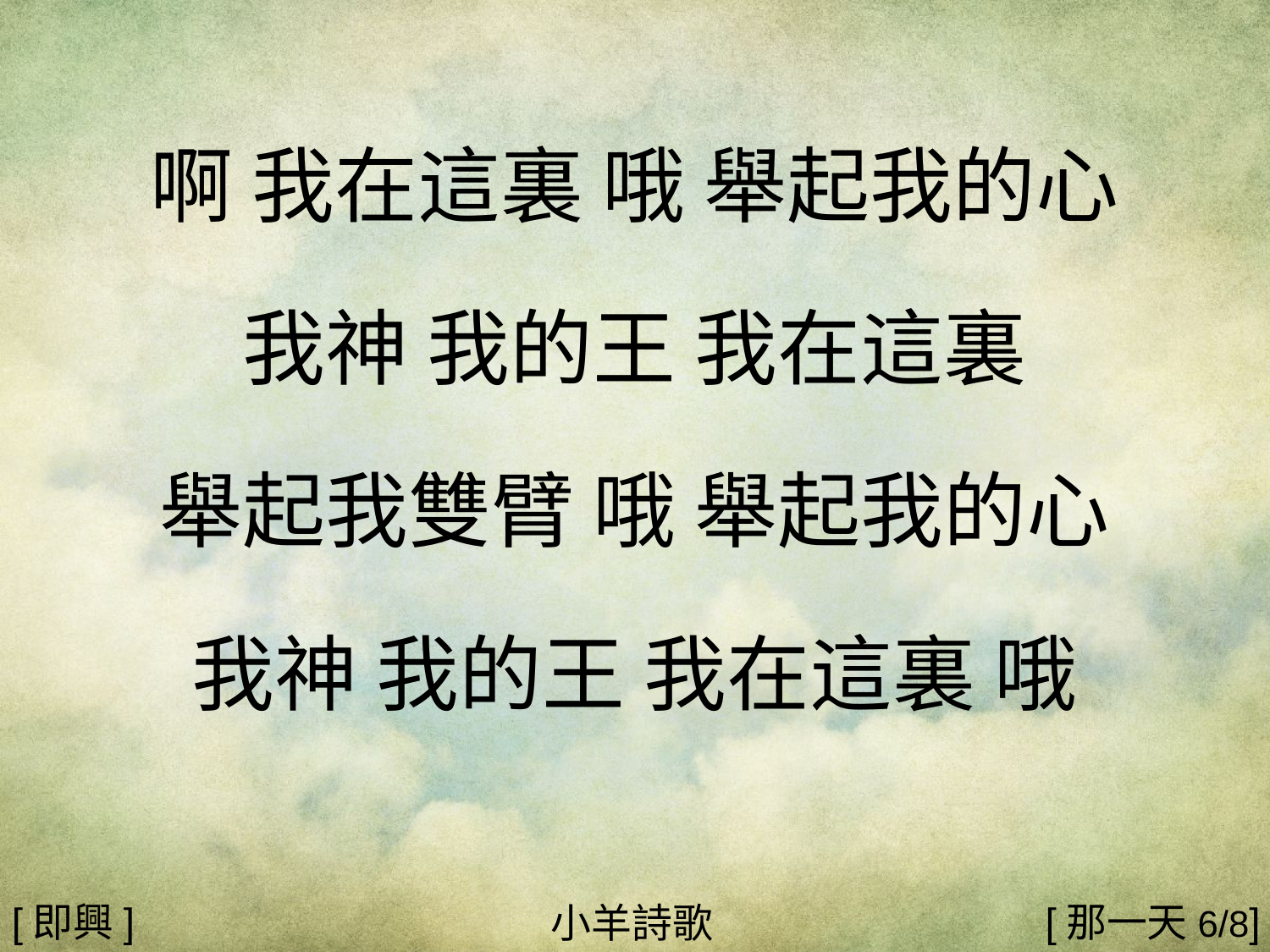

啊 我在這裏 哦 舉起我的心

我神 我的王 我在這裏

舉起我雙臂 哦 舉起我的心

我神 我的王 我在這裏 哦
#

[即興]
[那一天6/8]
小羊詩歌